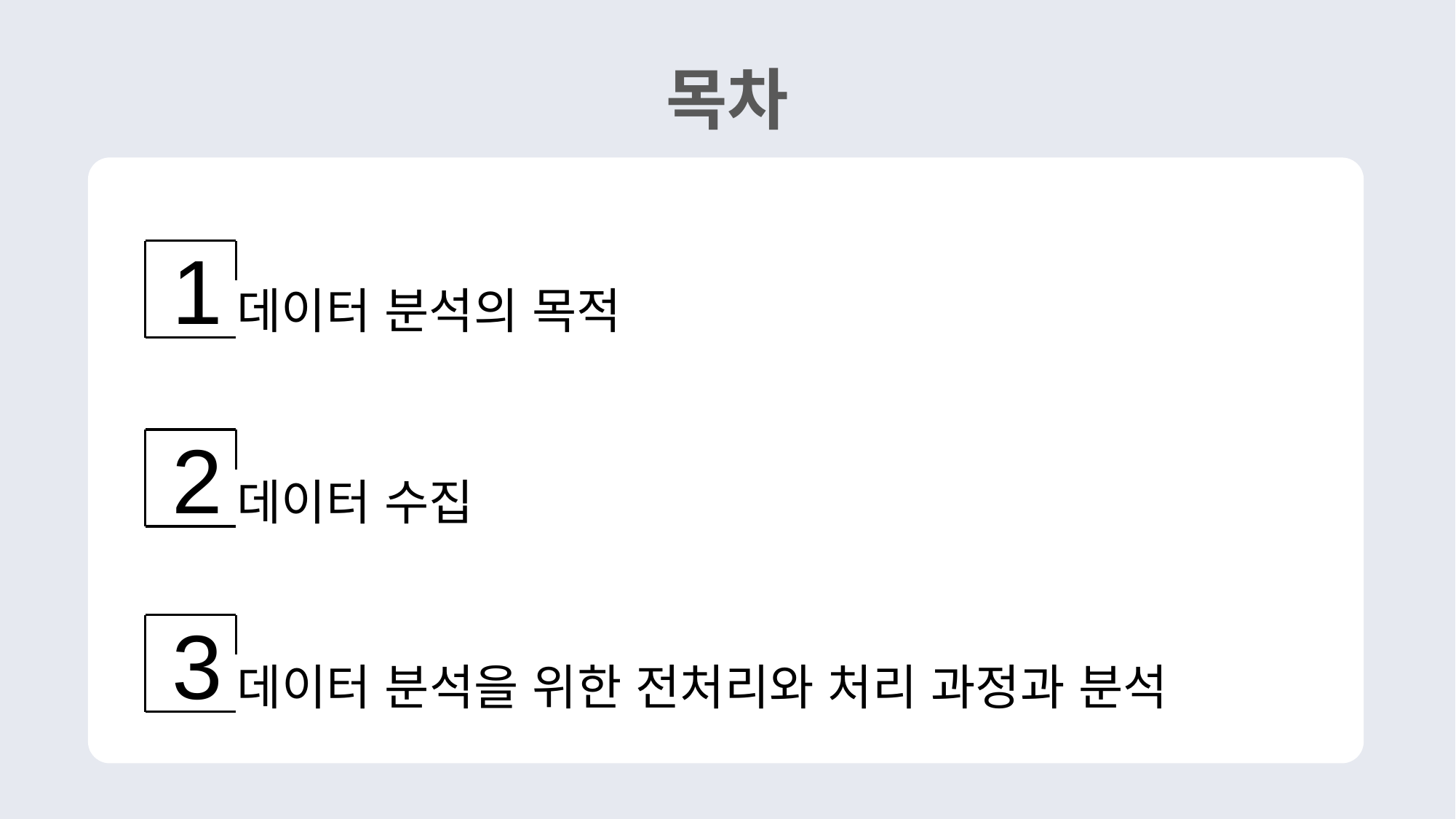

목차

1
데이터 분석의 목적
2
데이터 수집
3
데이터 분석을 위한 전처리와 처리 과정과 분석